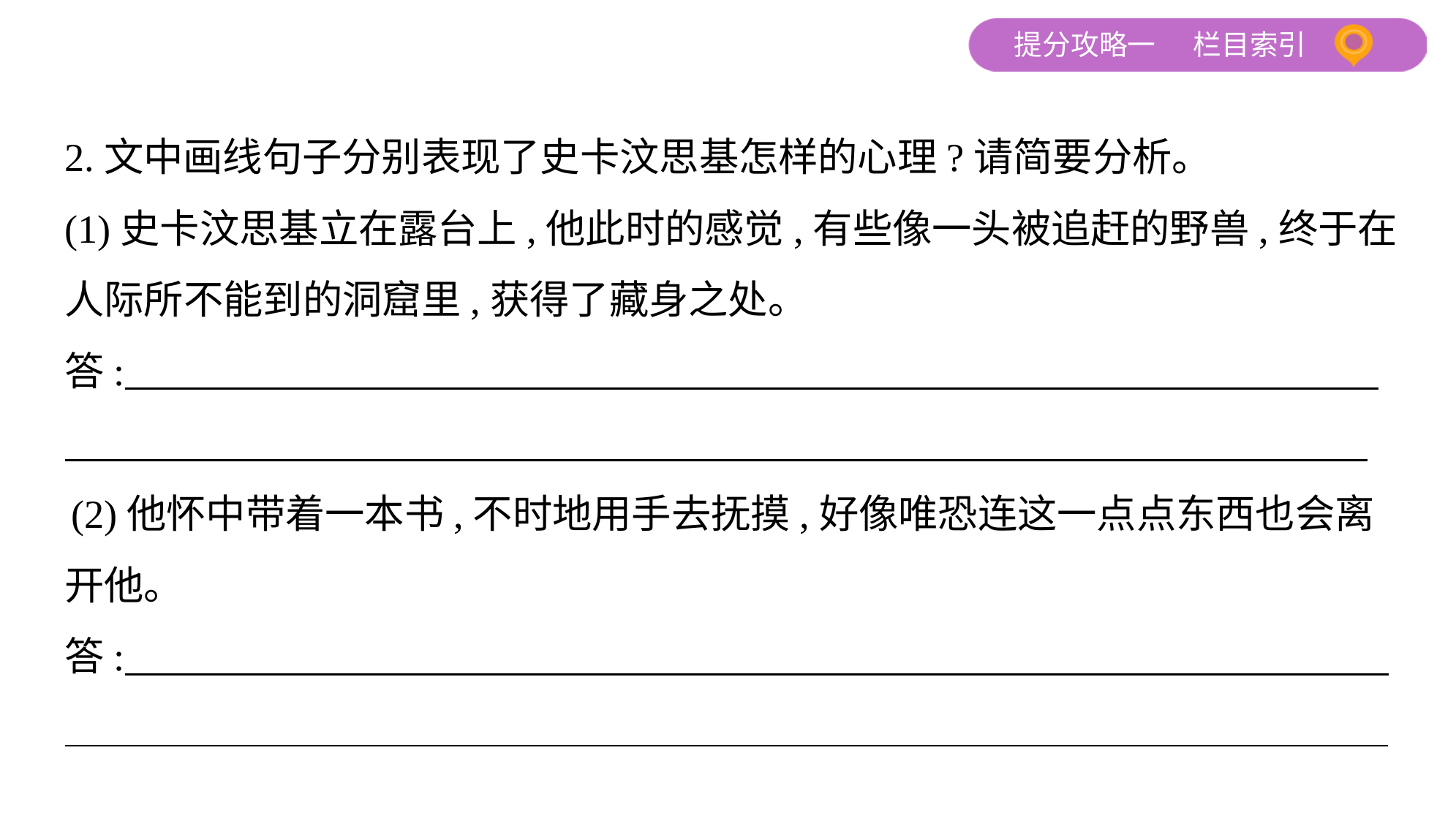

2.文中画线句子分别表现了史卡汶思基怎样的心理?请简要分析。
(1)史卡汶思基立在露台上,他此时的感觉,有些像一头被追赶的野兽,终于在
人际所不能到的洞窟里,获得了藏身之处。
答:

 (2)他怀中带着一本书,不时地用手去抚摸,好像唯恐连这一点点东西也会离
开他。
答: